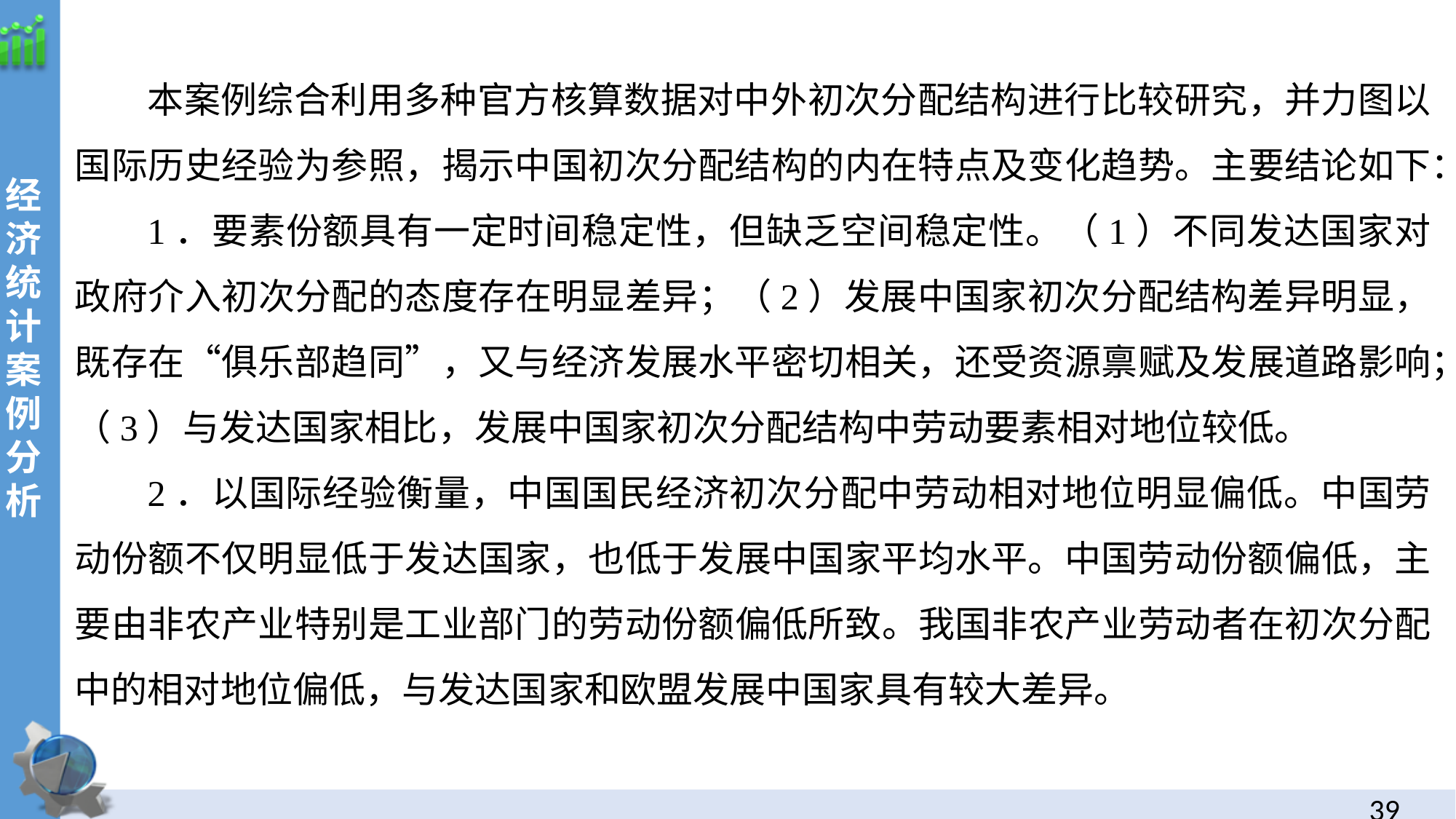

本案例综合利用多种官方核算数据对中外初次分配结构进行比较研究，并力图以国际历史经验为参照，揭示中国初次分配结构的内在特点及变化趋势。主要结论如下：
1．要素份额具有一定时间稳定性，但缺乏空间稳定性。（1）不同发达国家对政府介入初次分配的态度存在明显差异；（2）发展中国家初次分配结构差异明显，既存在“俱乐部趋同”，又与经济发展水平密切相关，还受资源禀赋及发展道路影响；（3）与发达国家相比，发展中国家初次分配结构中劳动要素相对地位较低。
2．以国际经验衡量，中国国民经济初次分配中劳动相对地位明显偏低。中国劳动份额不仅明显低于发达国家，也低于发展中国家平均水平。中国劳动份额偏低，主要由非农产业特别是工业部门的劳动份额偏低所致。我国非农产业劳动者在初次分配中的相对地位偏低，与发达国家和欧盟发展中国家具有较大差异。

经
济统计案例分析

39